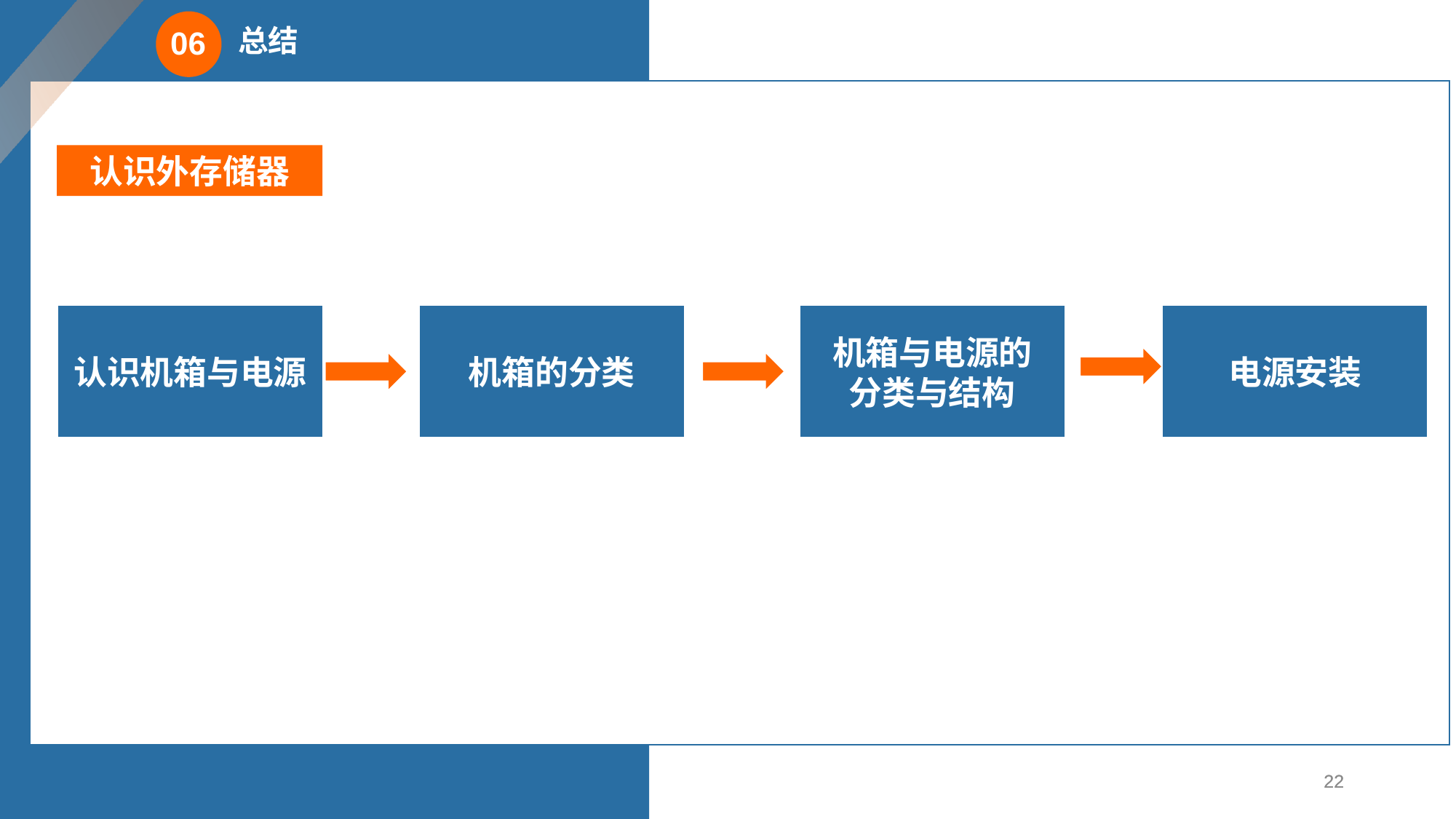

总结
06
认识外存储器
认识机箱与电源
机箱的分类
机箱与电源的
分类与结构
电源安装